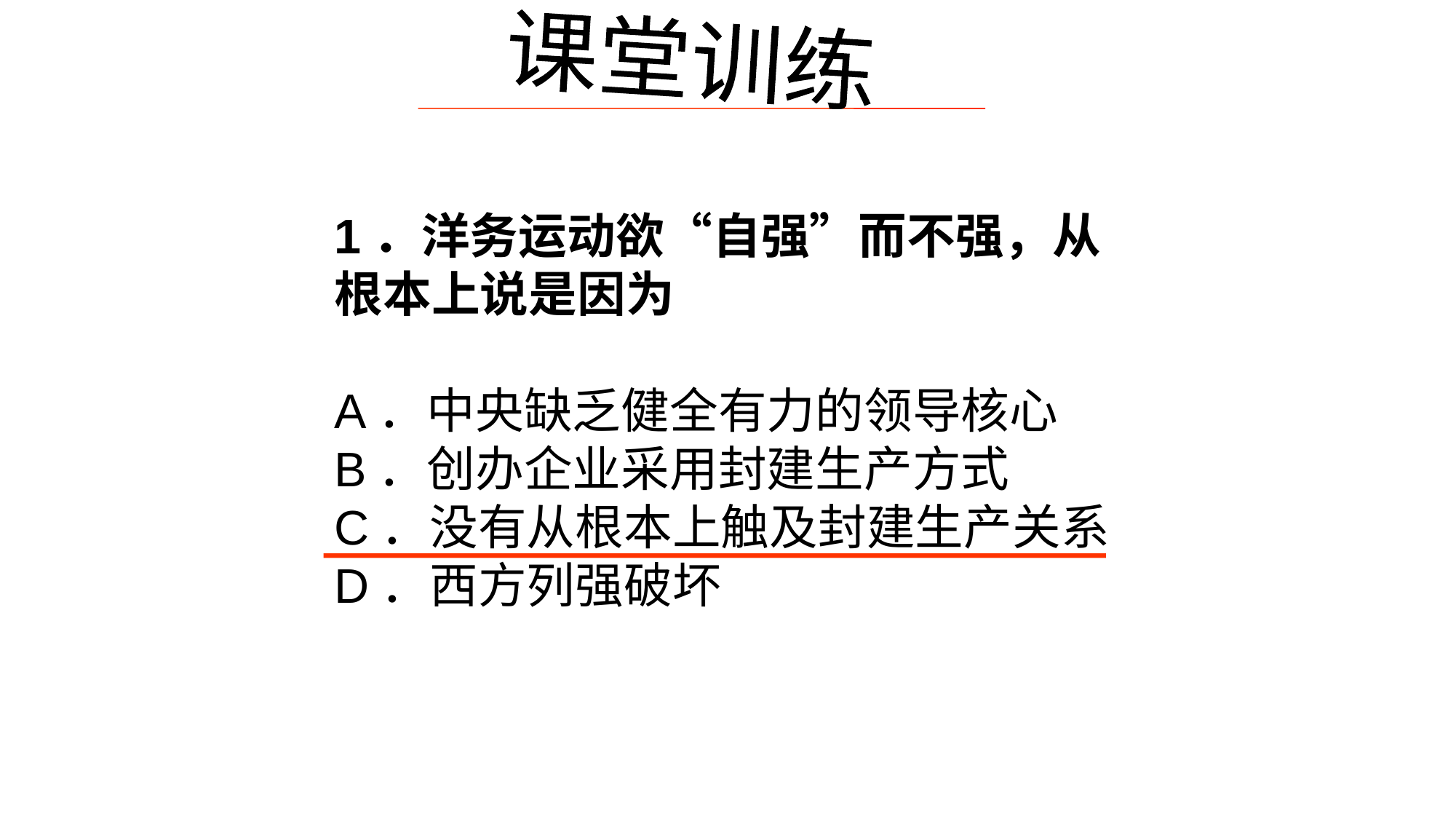

课堂训练

1．洋务运动欲“自强”而不强，从根本上说是因为

A．中央缺乏健全有力的领导核心
B．创办企业采用封建生产方式
C．没有从根本上触及封建生产关系
D．西方列强破坏